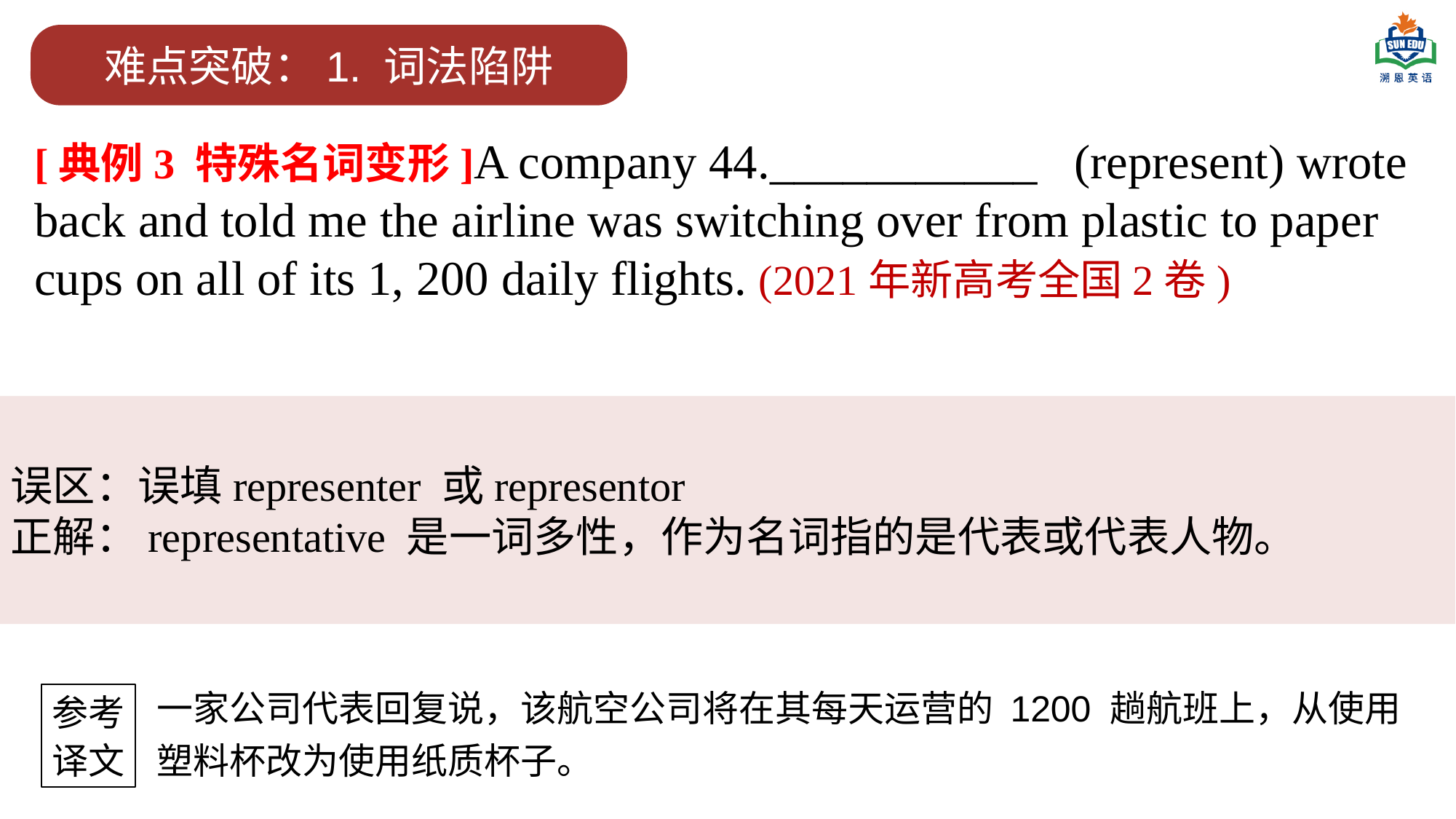

难点突破：1. 词法陷阱
[典例3 特殊名词变形]A company 44.___________   (represent) wrote back and told me the airline was switching over from plastic to paper cups on all of its 1, 200 daily flights. (2021年新高考全国2卷)

误区：误填representer 或representor
正解：representative 是一词多性，作为名词指的是代表或代表人物。
一家公司代表回复说，该航空公司将在其每天运营的 1200 趟航班上，从使用塑料杯改为使用纸质杯子。
参考
译文